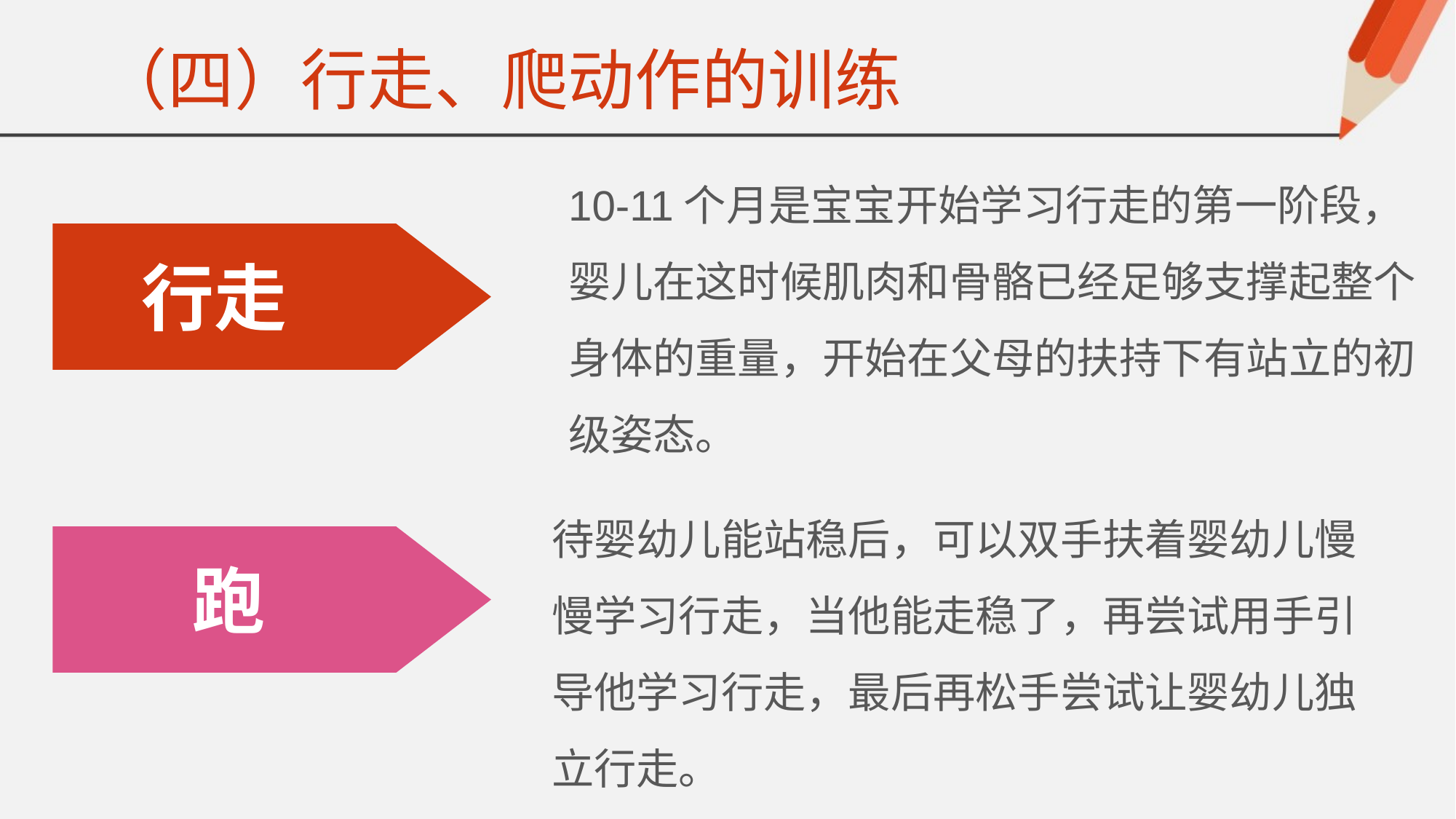

# （四）行走、爬动作的训练

10-11个月是宝宝开始学习行走的第一阶段，婴儿在这时候肌肉和骨骼已经足够支撑起整个身体的重量，开始在父母的扶持下有站立的初级姿态。
行走

待婴幼儿能站稳后，可以双手扶着婴幼儿慢慢学习行走，当他能走稳了，再尝试用手引导他学习行走，最后再松手尝试让婴幼儿独立行走。
跑